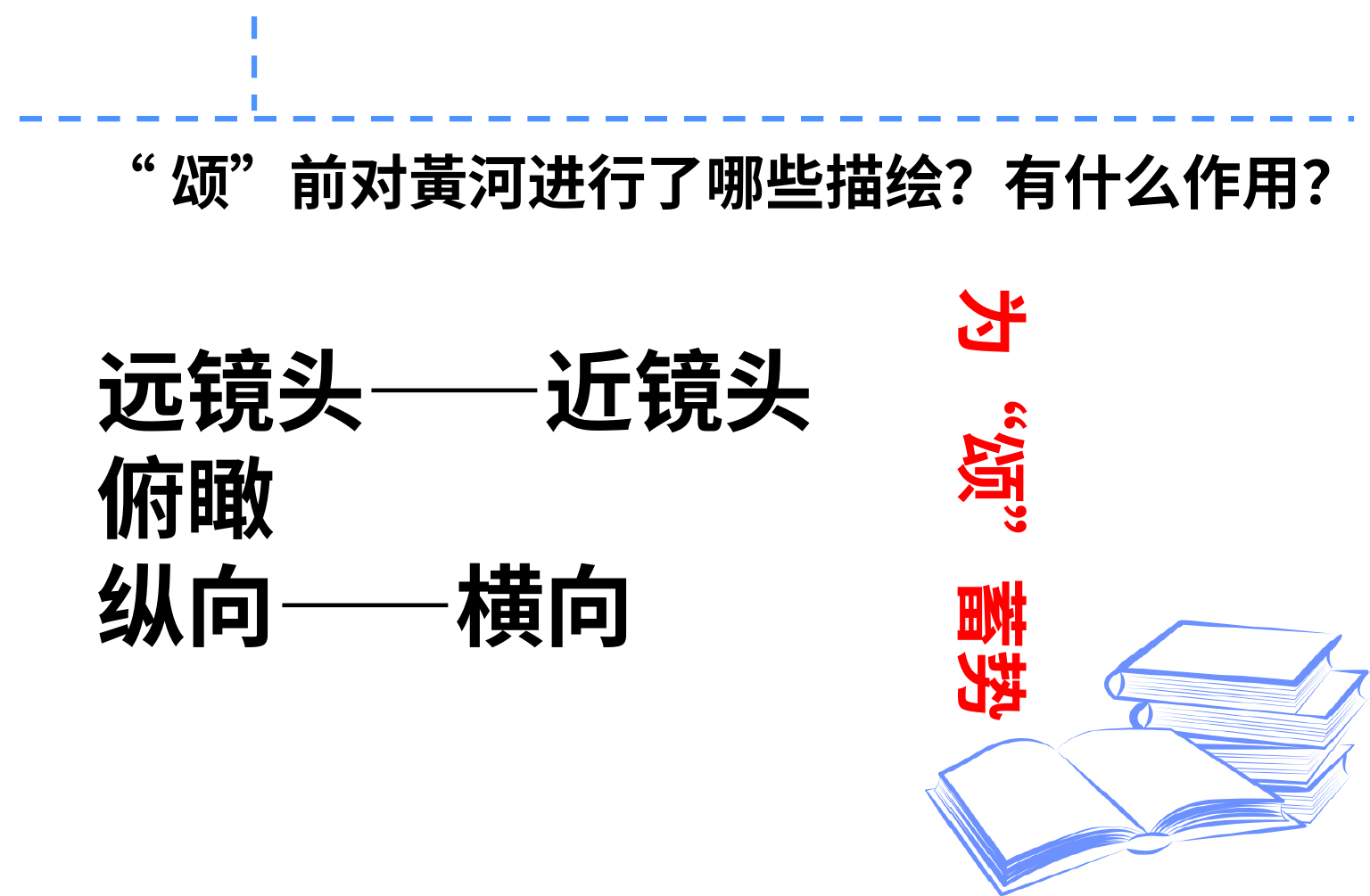

“颂”前对黃河进行了哪些描绘？有什么作用？
为“颂”蓄势
远镜头——近镜头
俯瞰
纵向——横向